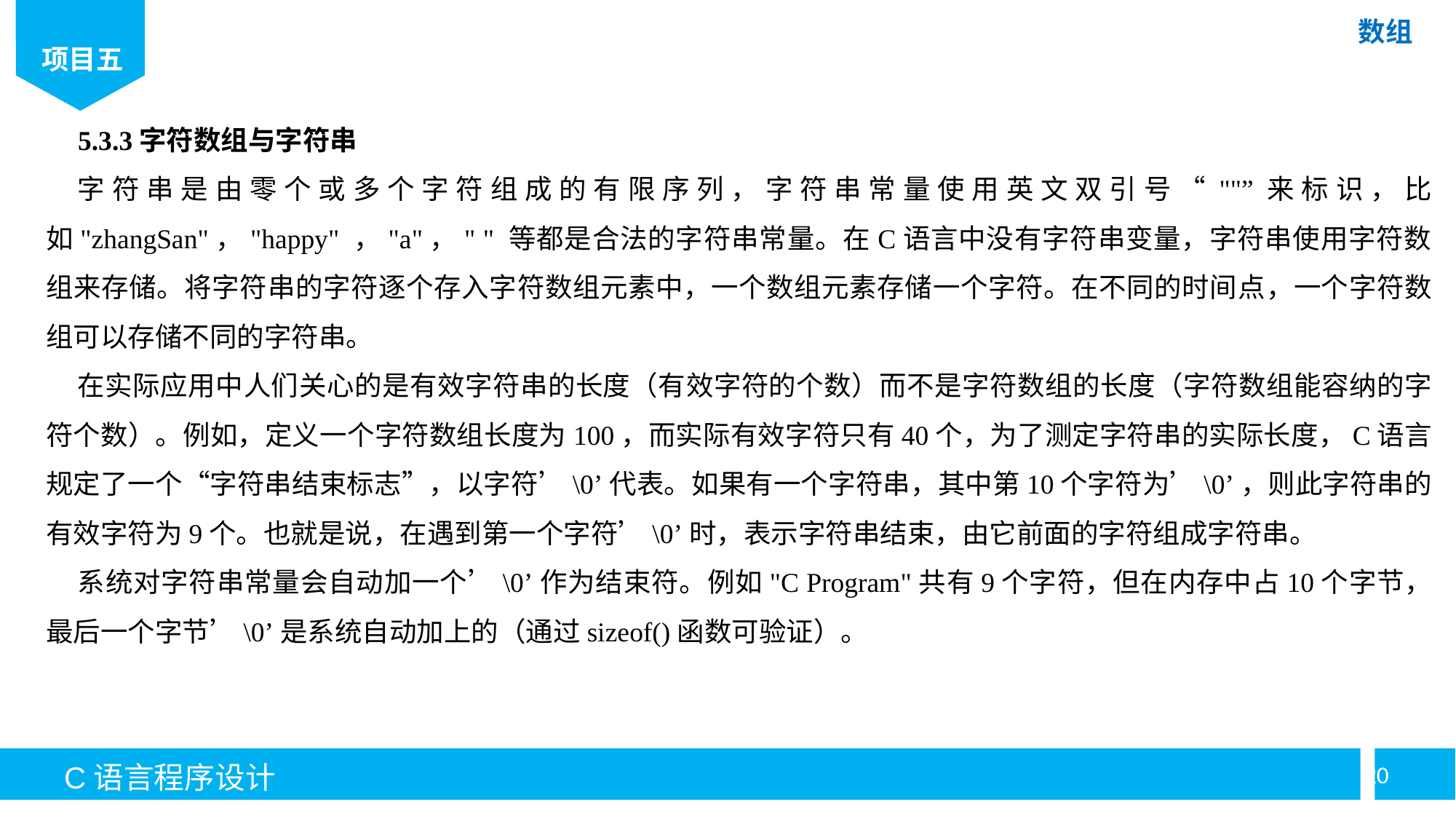

5.3.3字符数组与字符串
字符串是由零个或多个字符组成的有限序列，字符串常量使用英文双引号“""”来标识，比如"zhangSan"，"happy" ，"a"，" " 等都是合法的字符串常量。在C语言中没有字符串变量，字符串使用字符数组来存储。将字符串的字符逐个存入字符数组元素中，一个数组元素存储一个字符。在不同的时间点，一个字符数组可以存储不同的字符串。
在实际应用中人们关心的是有效字符串的长度（有效字符的个数）而不是字符数组的长度（字符数组能容纳的字符个数）。例如，定义一个字符数组长度为100，而实际有效字符只有40个，为了测定字符串的实际长度，C语言规定了一个“字符串结束标志”，以字符’\0’代表。如果有一个字符串，其中第10个字符为’\0’，则此字符串的有效字符为9个。也就是说，在遇到第一个字符’\0’时，表示字符串结束，由它前面的字符组成字符串。
系统对字符串常量会自动加一个’\0’作为结束符。例如"C Program"共有9个字符，但在内存中占10个字节，最后一个字节’\0’是系统自动加上的（通过sizeof()函数可验证）。